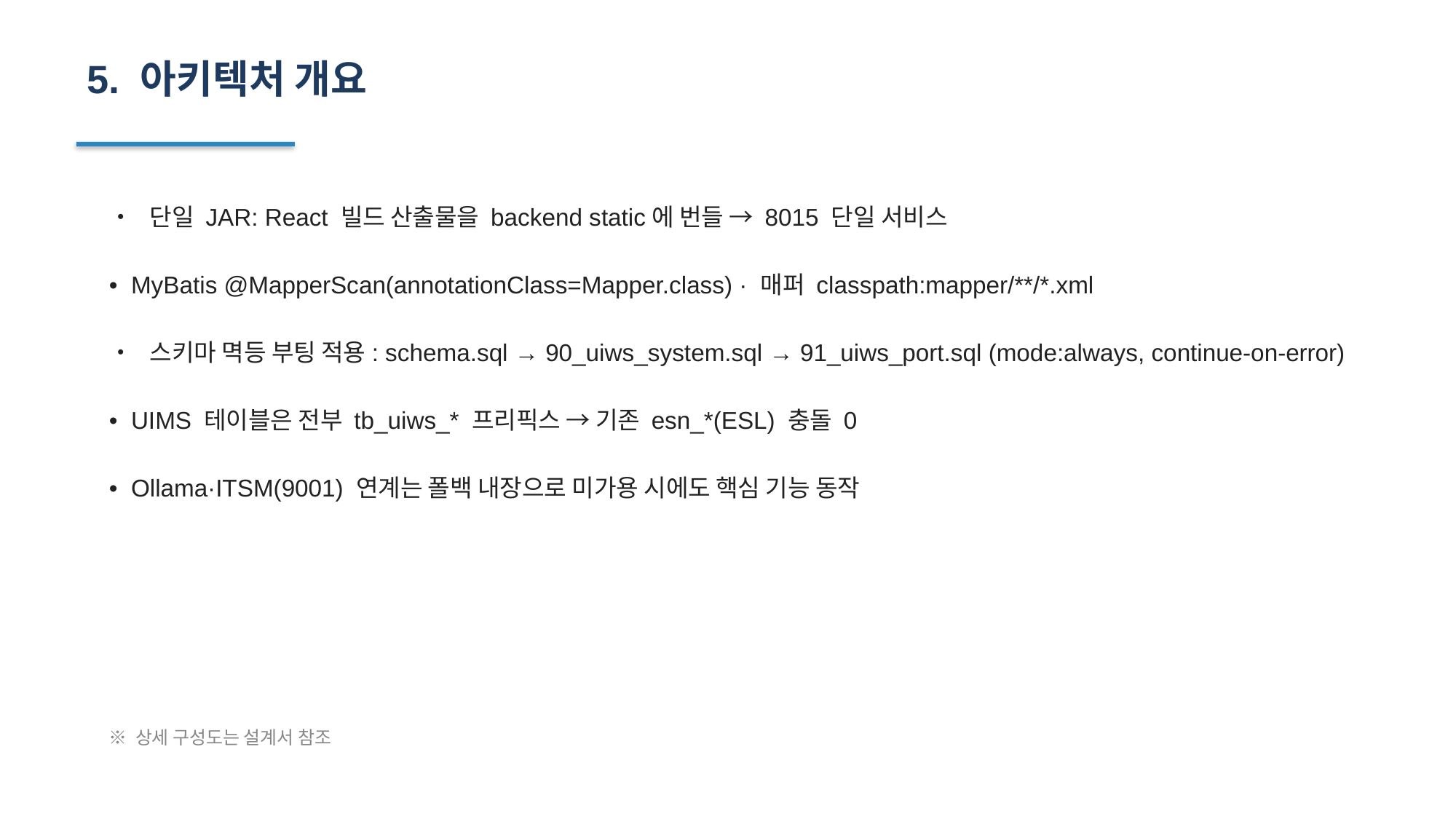

5. 아키텍처 개요

•  단일 JAR: React 빌드 산출물을 backend static에 번들 → 8015 단일 서비스
•  MyBatis @MapperScan(annotationClass=Mapper.class) · 매퍼 classpath:mapper/**/*.xml
•  스키마 멱등 부팅 적용: schema.sql → 90_uiws_system.sql → 91_uiws_port.sql (mode:always, continue-on-error)
•  UIMS 테이블은 전부 tb_uiws_* 프리픽스 → 기존 esn_*(ESL) 충돌 0
•  Ollama·ITSM(9001) 연계는 폴백 내장으로 미가용 시에도 핵심 기능 동작
※ 상세 구성도는 설계서 참조